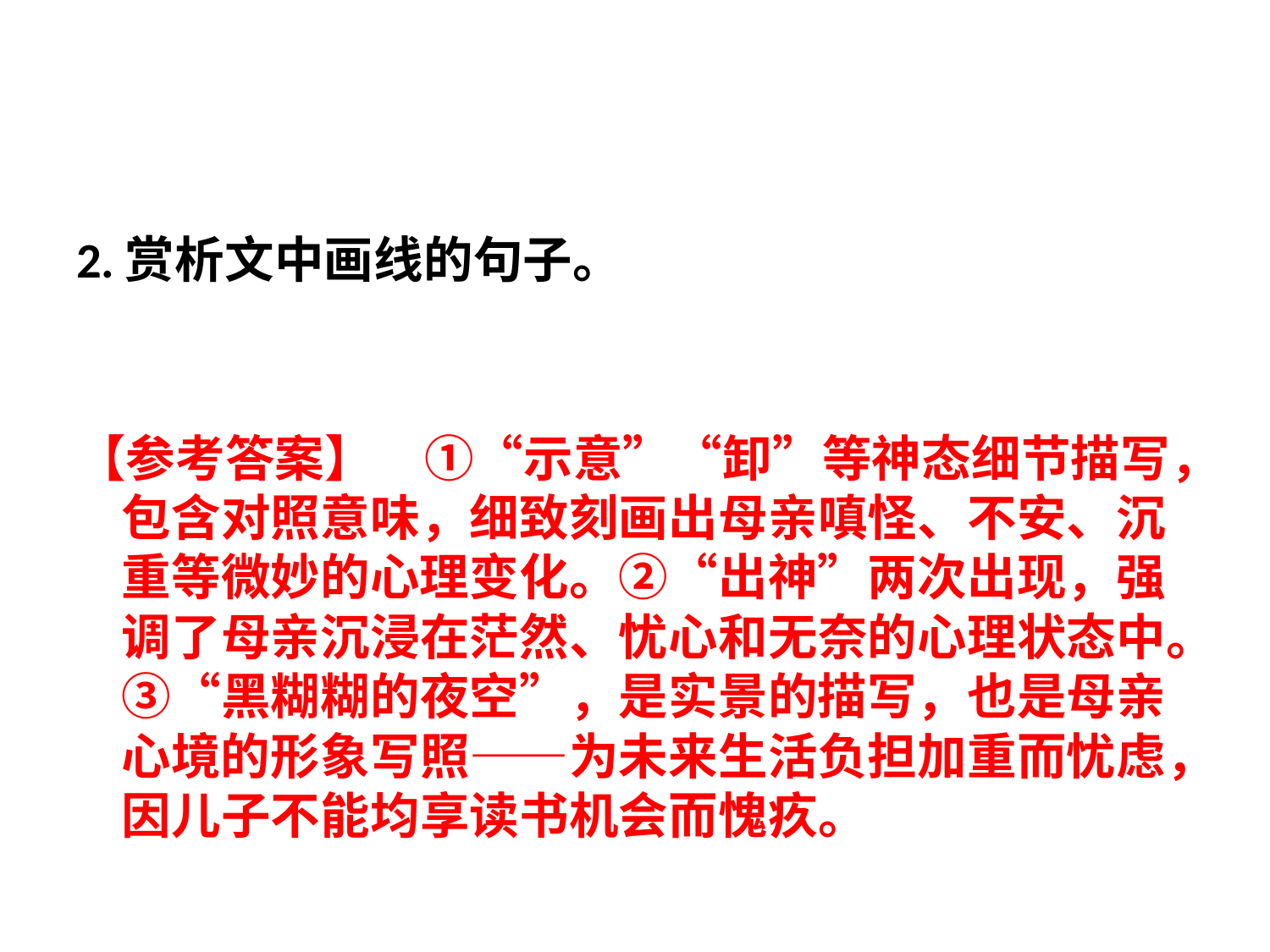

#
2.赏析文中画线的句子。

【参考答案】　①“示意”“卸”等神态细节描写，包含对照意味，细致刻画出母亲嗔怪、不安、沉重等微妙的心理变化。②“出神”两次出现，强调了母亲沉浸在茫然、忧心和无奈的心理状态中。③“黑糊糊的夜空”，是实景的描写，也是母亲心境的形象写照——为未来生活负担加重而忧虑，因儿子不能均享读书机会而愧疚。